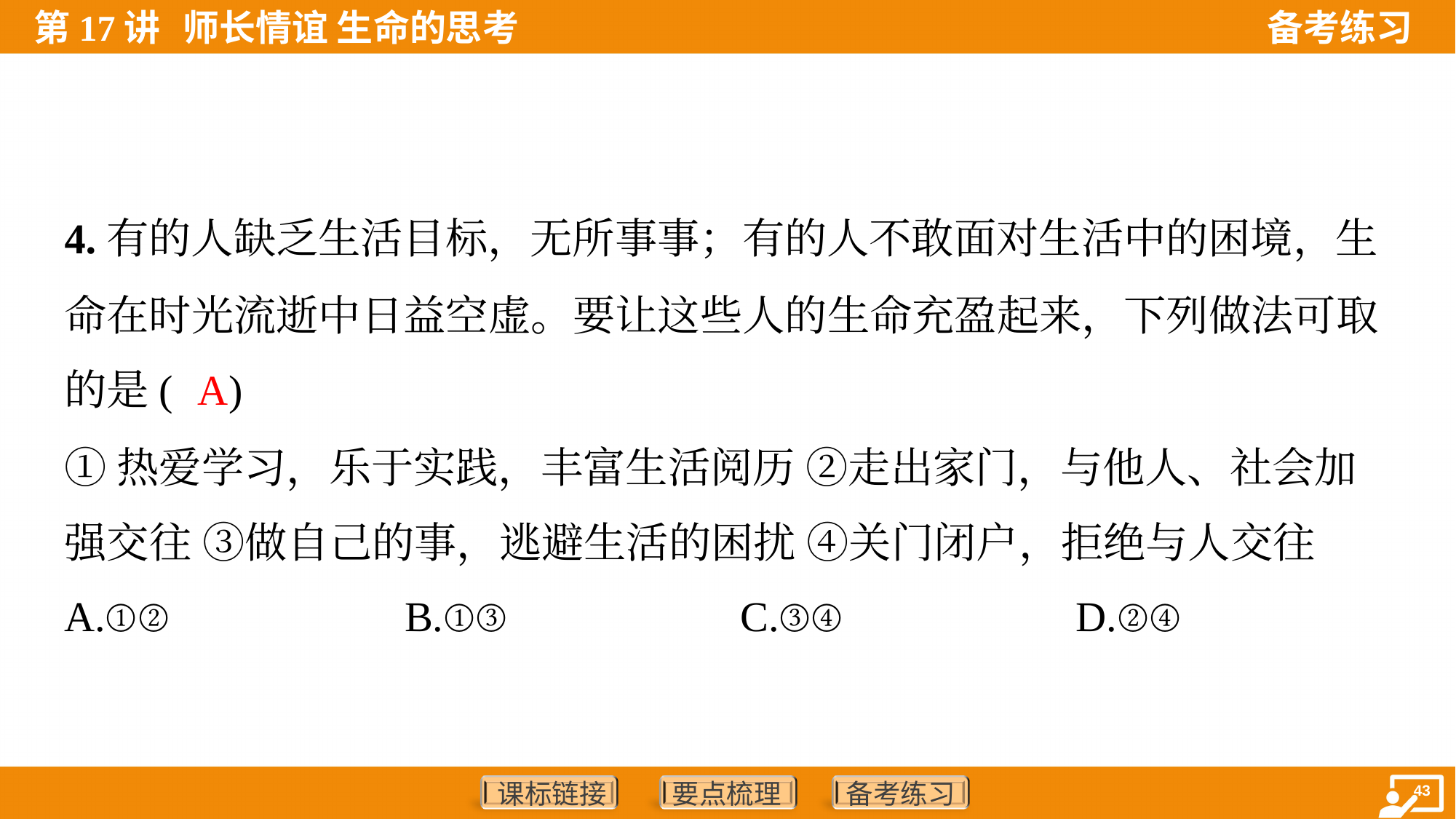

4.有的人缺乏生活目标，无所事事；有的人不敢面对生活中的困境，生
命在时光流逝中日益空虚。要让这些人的生命充盈起来，下列做法可取
的是(     )
A
①热爱学习，乐于实践，丰富生活阅历 ②走出家门，与他人、社会加
强交往 ③做自己的事，逃避生活的困扰 ④关门闭户，拒绝与人交往
A.①②	B.①③	C.③④	D.②④